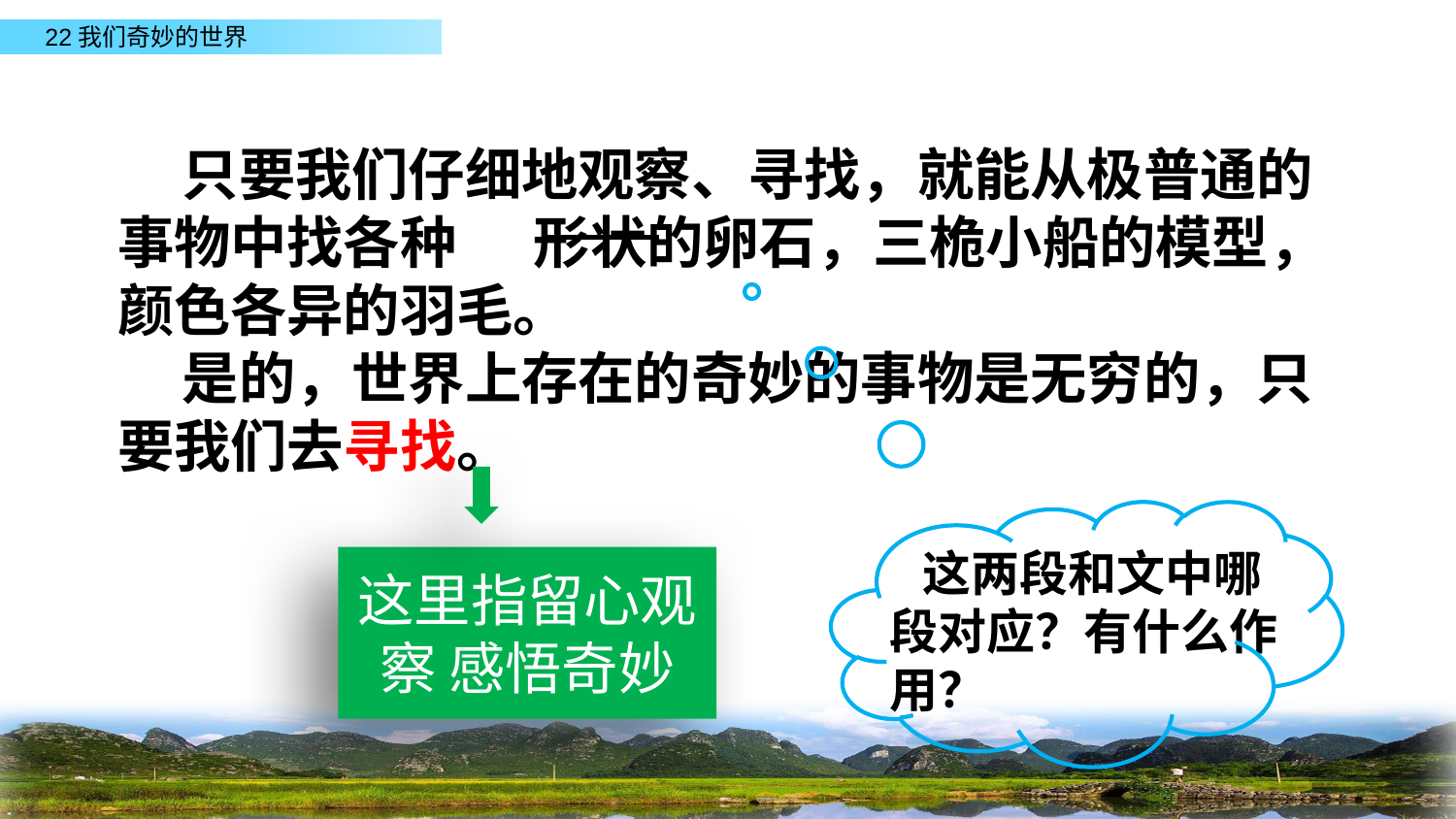

只要我们仔细地观察、寻找，就能从极普通的事物中找各种      形状的卵石，三桅小船的模型，颜色各异的羽毛。
    是的，世界上存在的奇妙的事物是无穷的，只要我们去寻找。

  这两段和文中哪段对应？有什么作用？
这里指留心观察 感悟奇妙